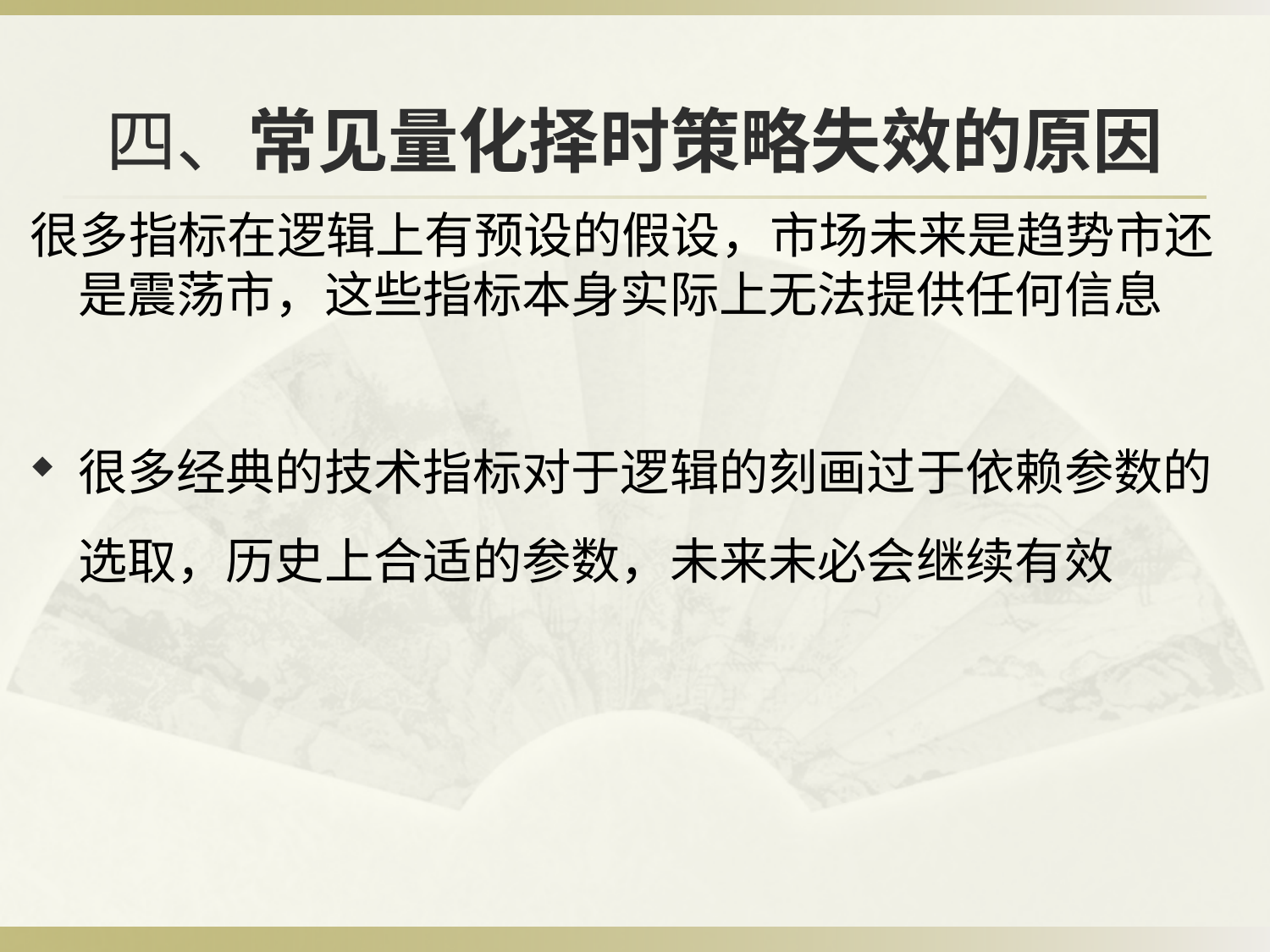

# 四、常见量化择时策略失效的原因
很多指标在逻辑上有预设的假设，市场未来是趋势市还是震荡市，这些指标本身实际上无法提供任何信息

很多经典的技术指标对于逻辑的刻画过于依赖参数的选取，历史上合适的参数，未来未必会继续有效